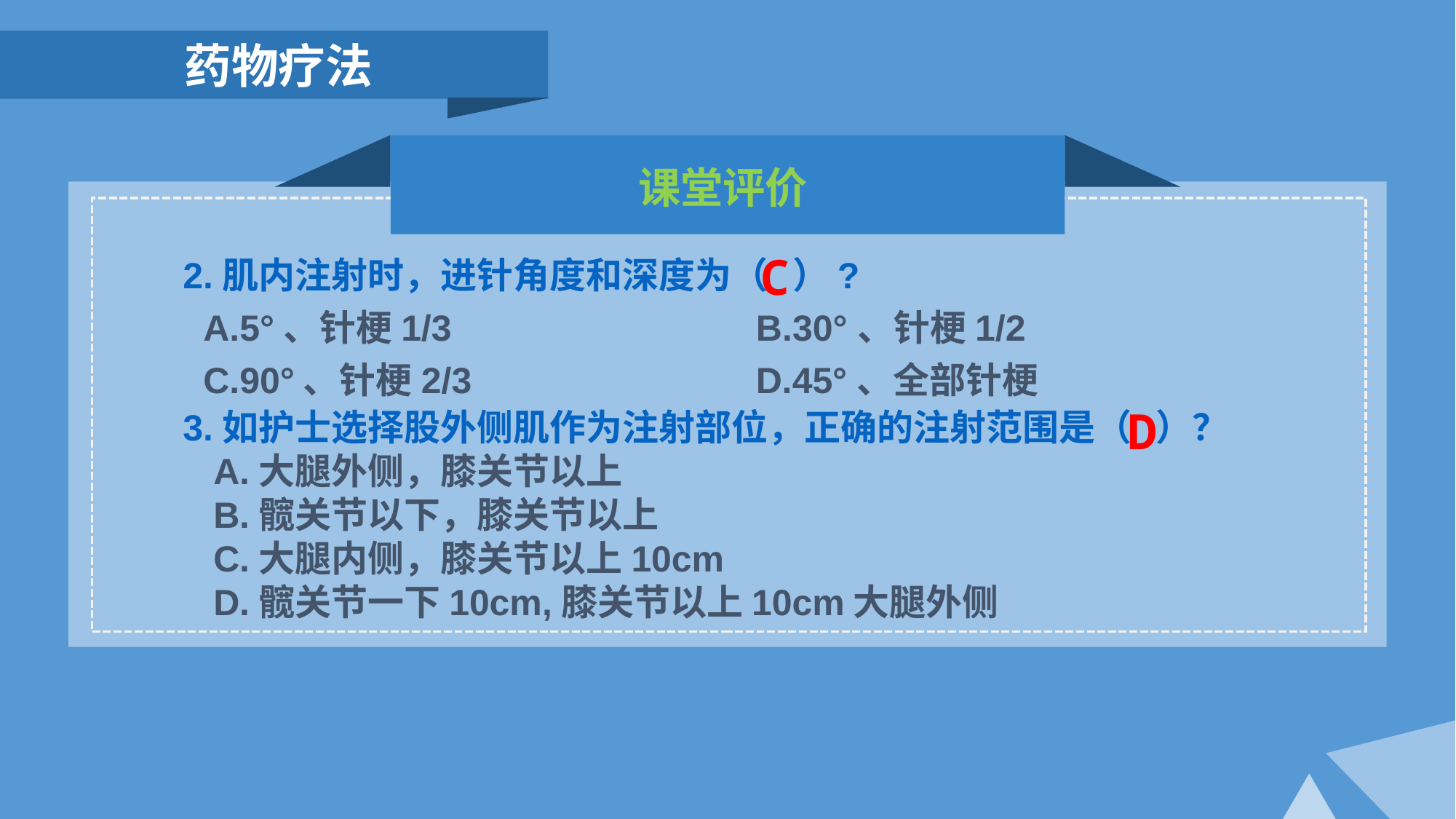

药物疗法

课堂评价

C
2.肌内注射时，进针角度和深度为（   ）?
  A.5°、针梗1/3                              B.30°、针梗1/2
  C.90°、针梗2/3                            D.45°、全部针梗
D
3.如护士选择股外侧肌作为注射部位，正确的注射范围是（   ）？
   A.大腿外侧，膝关节以上
   B.髋关节以下，膝关节以上
   C.大腿内侧，膝关节以上10cm
   D.髋关节一下10cm,膝关节以上10cm大腿外侧